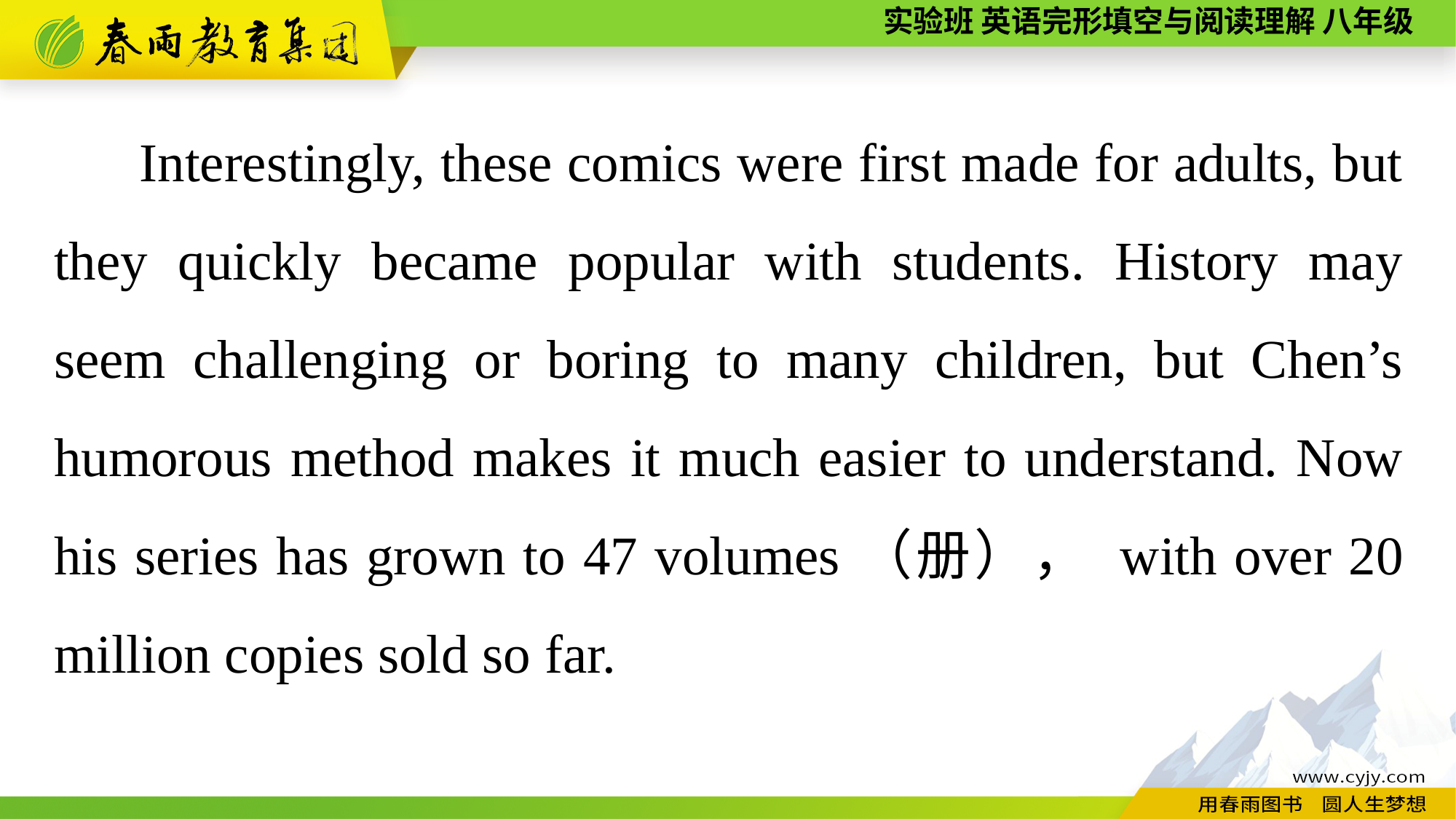

Interestingly, these comics were first made for adults, but they quickly became popular with students. History may seem challenging or boring to many children, but Chen’s humorous method makes it much easier to understand. Now his series has grown to 47 volumes（册）， with over 20 million copies sold so far.